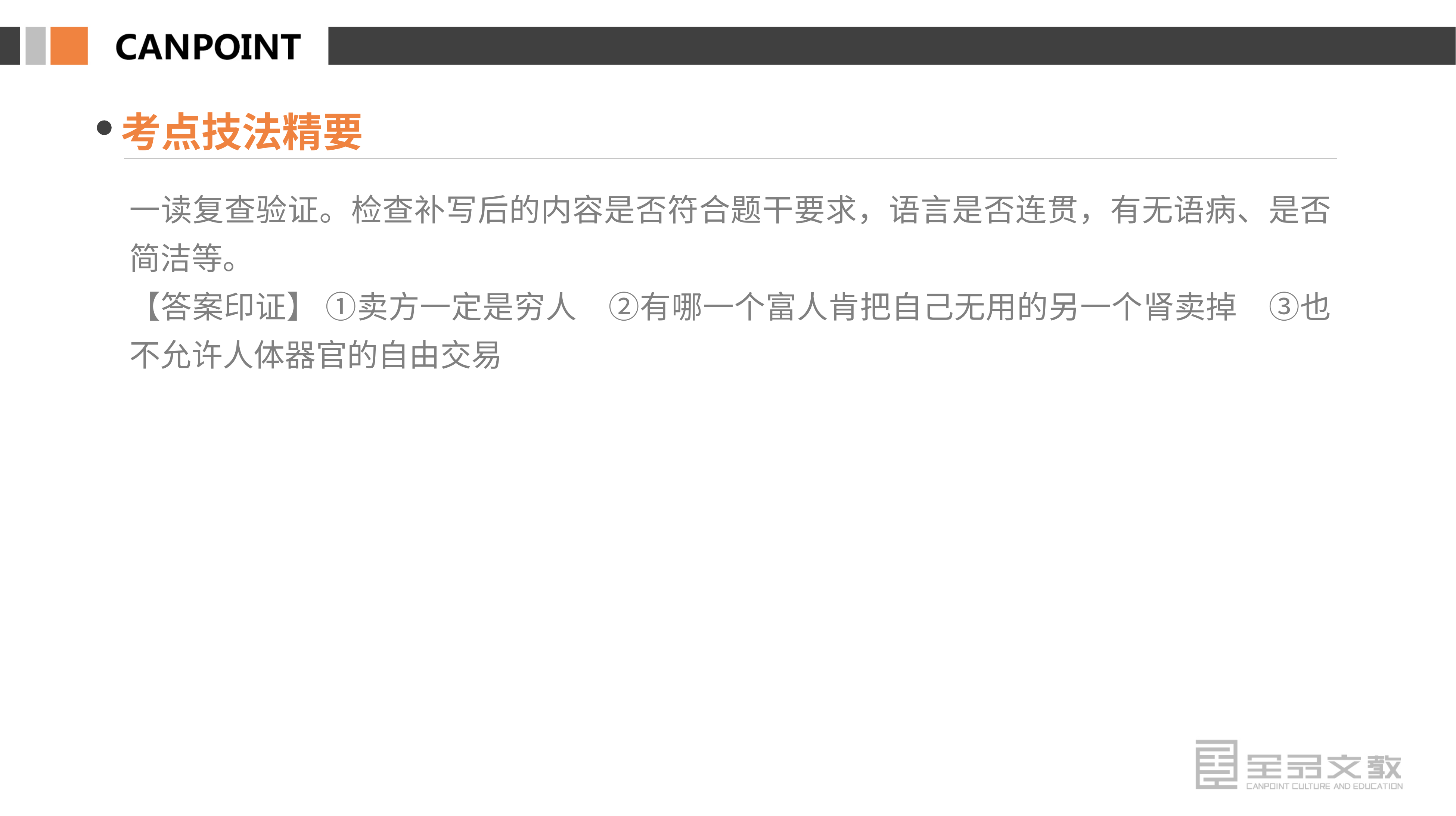

考点技法精要

一读复查验证。检查补写后的内容是否符合题干要求，语言是否连贯，有无语病、是否简洁等。
【答案印证】 ①卖方一定是穷人　②有哪一个富人肯把自己无用的另一个肾卖掉　③也不允许人体器官的自由交易